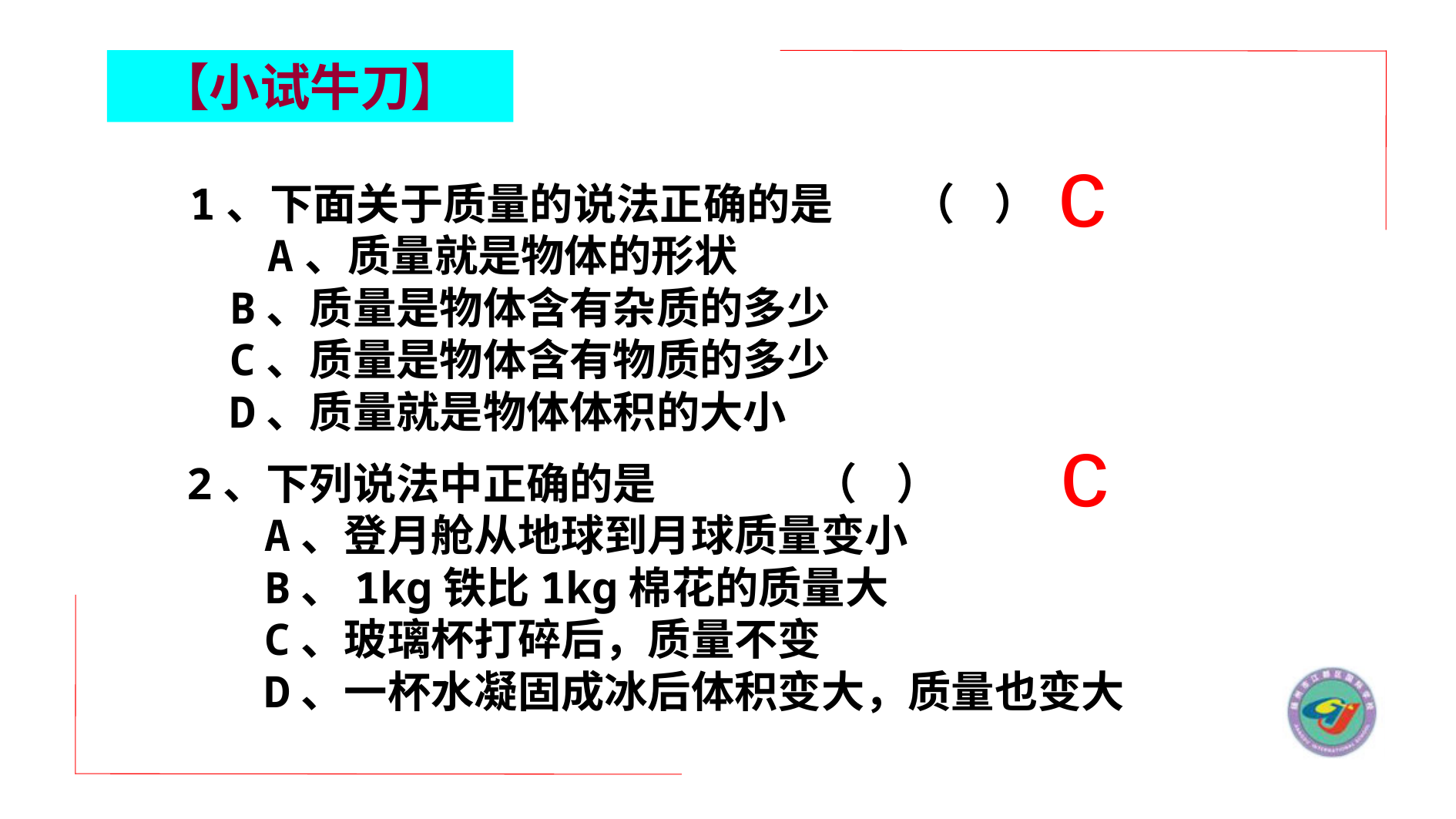

【小试牛刀】
c
1、下面关于质量的说法正确的是        （    ）
   A、质量就是物体的形状  
   B、质量是物体含有杂质的多少
   C、质量是物体含有物质的多少        
   D、质量就是物体体积的大小
c
2、下列说法中正确的是                （    ）
   A、登月舱从地球到月球质量变小
   B、1kg铁比1kg棉花的质量大
   C、玻璃杯打碎后，质量不变
   D、一杯水凝固成冰后体积变大，质量也变大